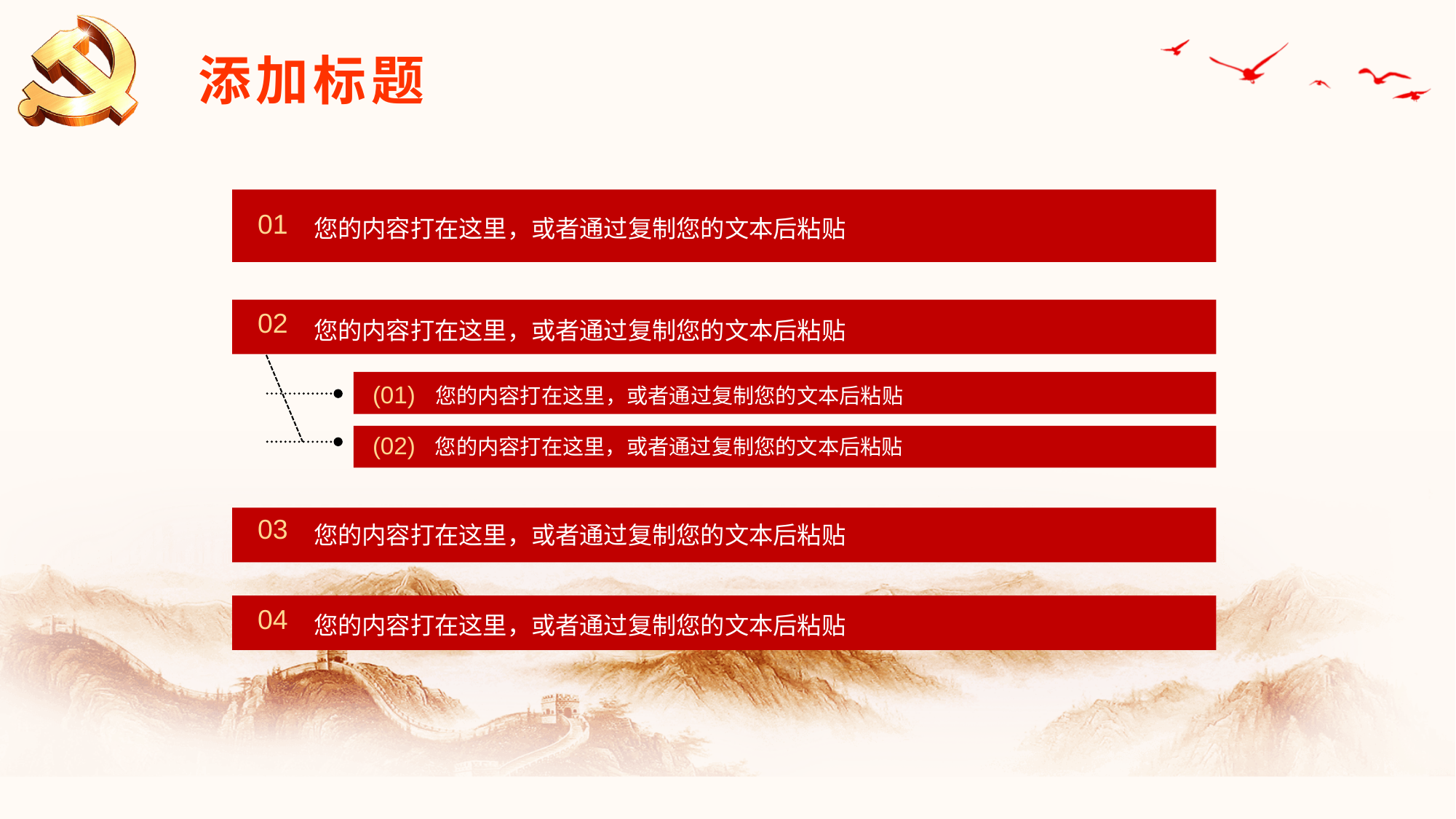

添加标题

01
您的内容打在这里，或者通过复制您的文本后粘贴

02
您的内容打在这里，或者通过复制您的文本后粘贴

您的内容打在这里，或者通过复制您的文本后粘贴
(01)
您的内容打在这里，或者通过复制您的文本后粘贴
(02)

03

您的内容打在这里，或者通过复制您的文本后粘贴

04
您的内容打在这里，或者通过复制您的文本后粘贴